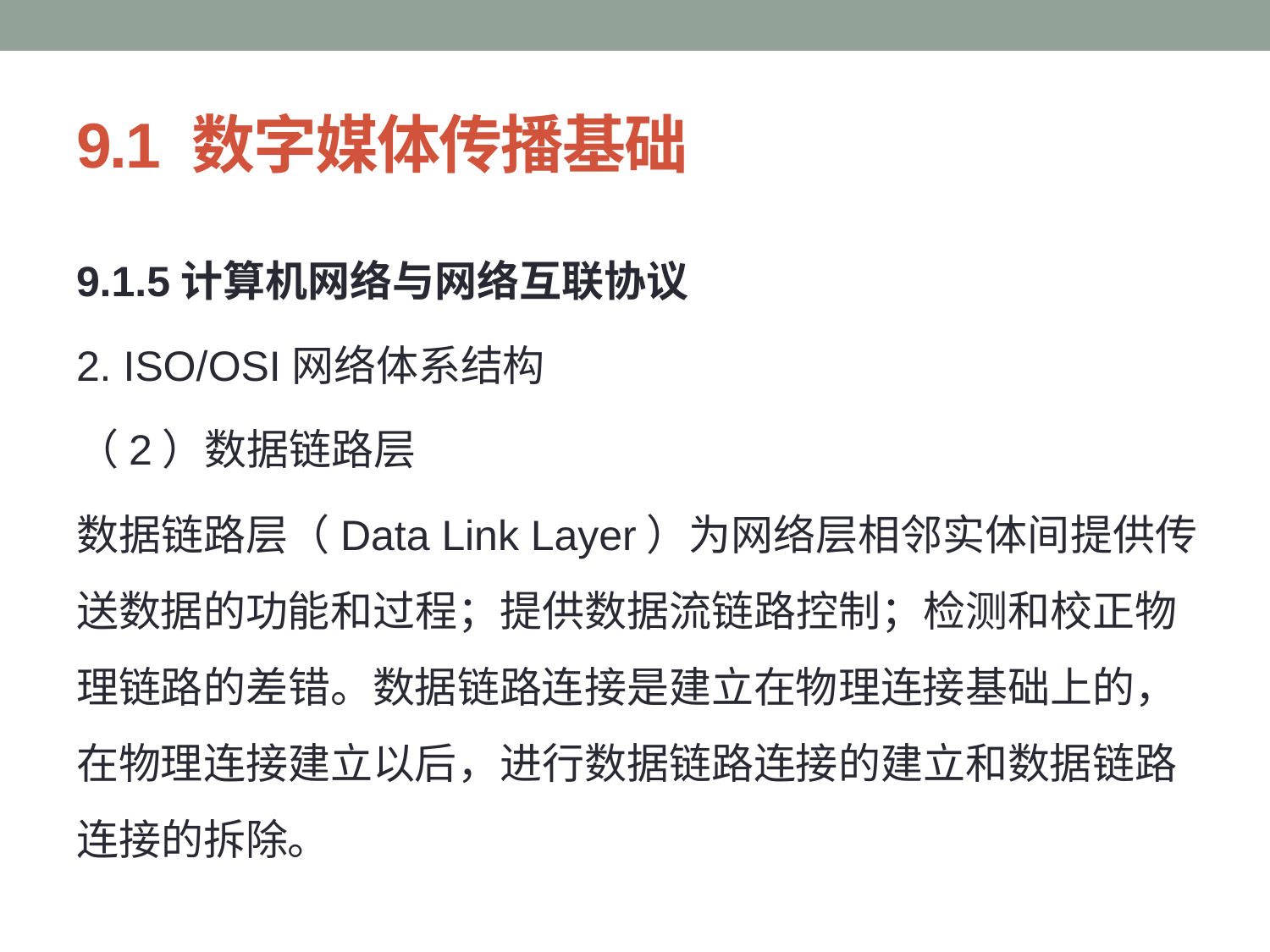

# 9.1 数字媒体传播基础
9.1.5计算机网络与网络互联协议
2. ISO/OSI网络体系结构
（2）数据链路层
数据链路层（Data Link Layer）为网络层相邻实体间提供传送数据的功能和过程；提供数据流链路控制；检测和校正物理链路的差错。数据链路连接是建立在物理连接基础上的，在物理连接建立以后，进行数据链路连接的建立和数据链路连接的拆除。